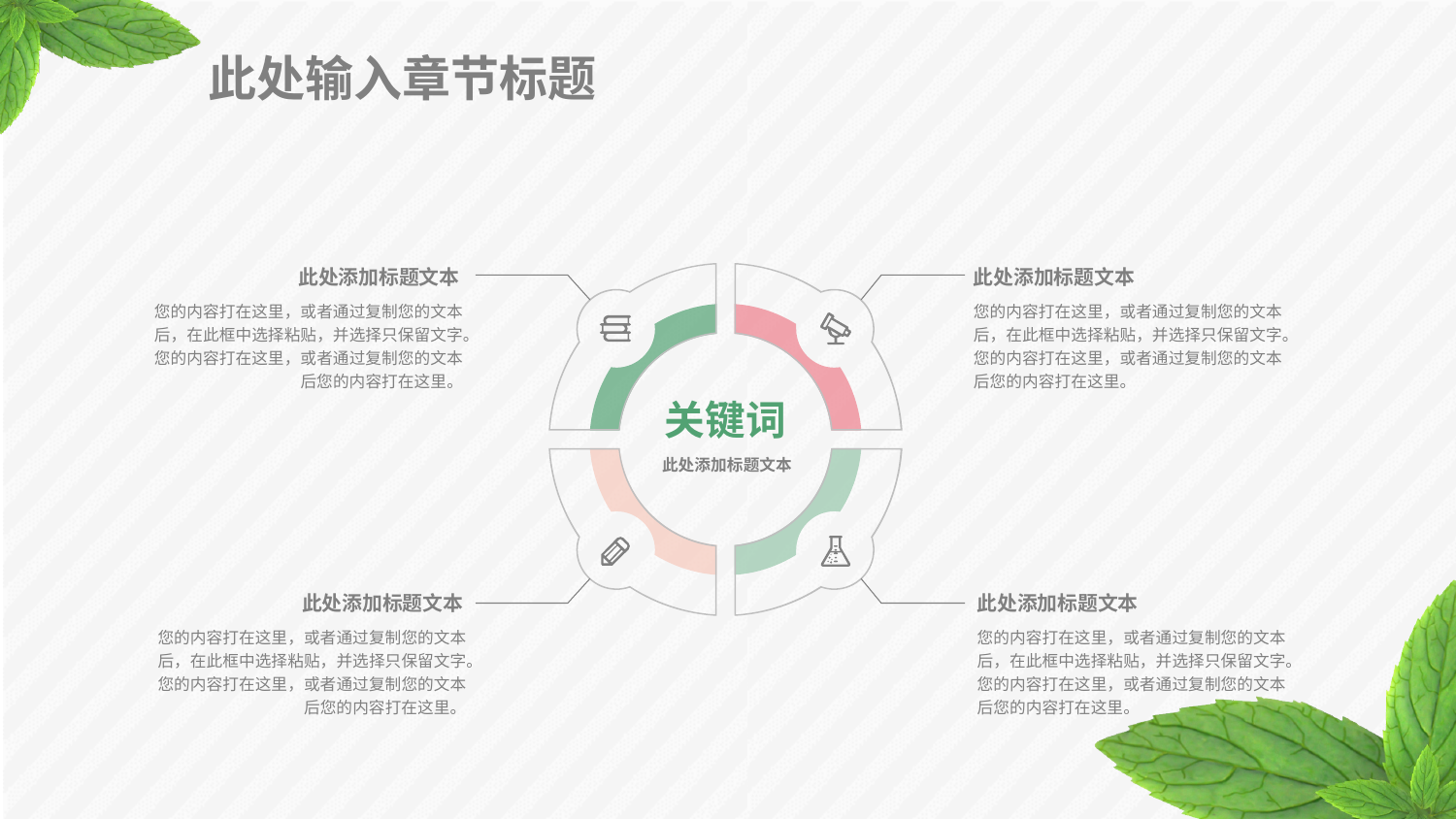

此处输入章节标题

此处添加标题文本
此处添加标题文本

您的内容打在这里，或者通过复制您的文本后，在此框中选择粘贴，并选择只保留文字。您的内容打在这里，或者通过复制您的文本后您的内容打在这里。
您的内容打在这里，或者通过复制您的文本后，在此框中选择粘贴，并选择只保留文字。您的内容打在这里，或者通过复制您的文本后您的内容打在这里。

关键词

此处添加标题文本

此处添加标题文本
此处添加标题文本
您的内容打在这里，或者通过复制您的文本后，在此框中选择粘贴，并选择只保留文字。您的内容打在这里，或者通过复制您的文本后您的内容打在这里。
您的内容打在这里，或者通过复制您的文本后，在此框中选择粘贴，并选择只保留文字。您的内容打在这里，或者通过复制您的文本后您的内容打在这里。